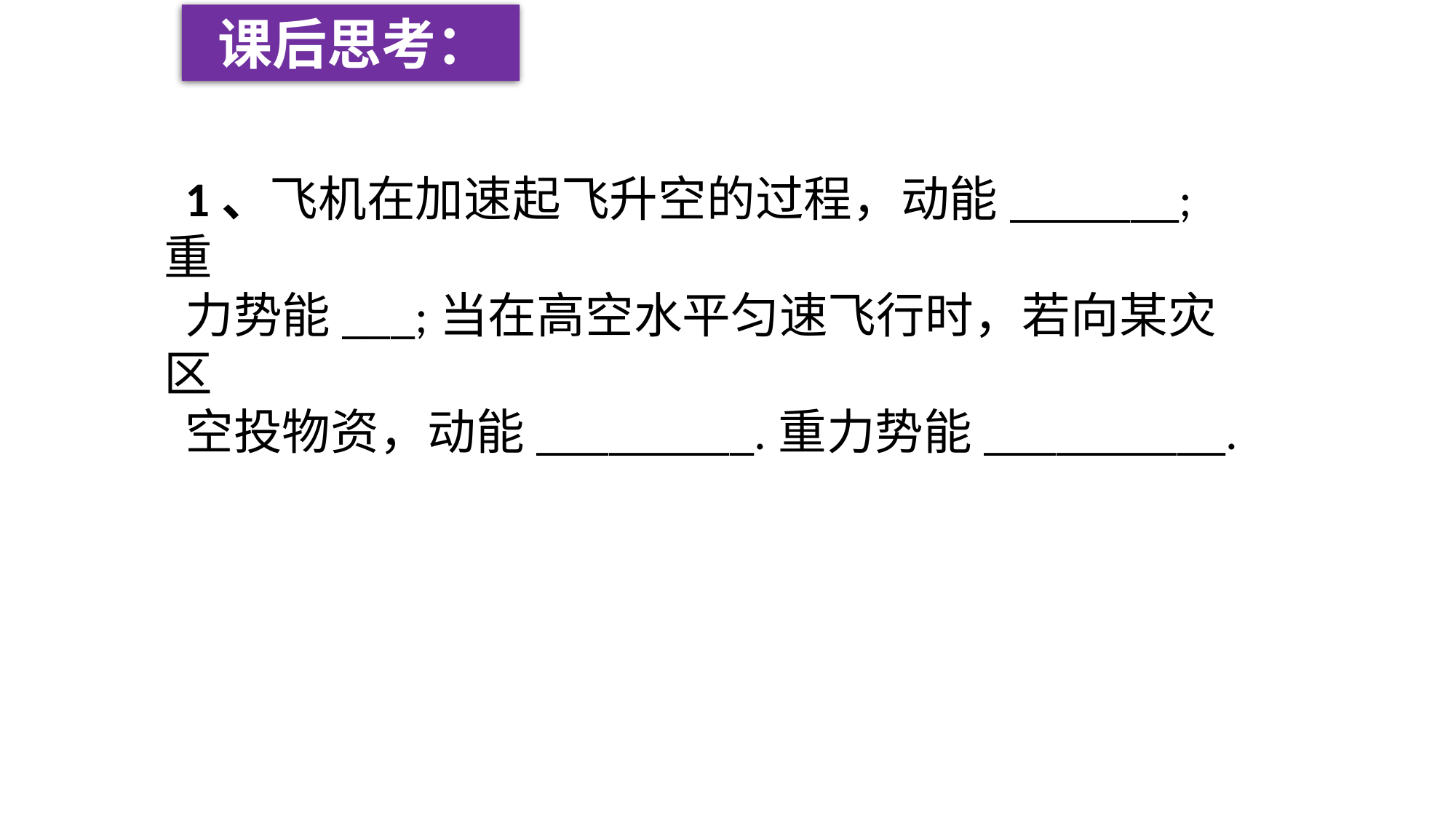

课后思考：

1、飞机在加速起飞升空的过程，动能_______;重
力势能___;当在高空水平匀速飞行时，若向某灾区
空投物资，动能_________.重力势能__________.